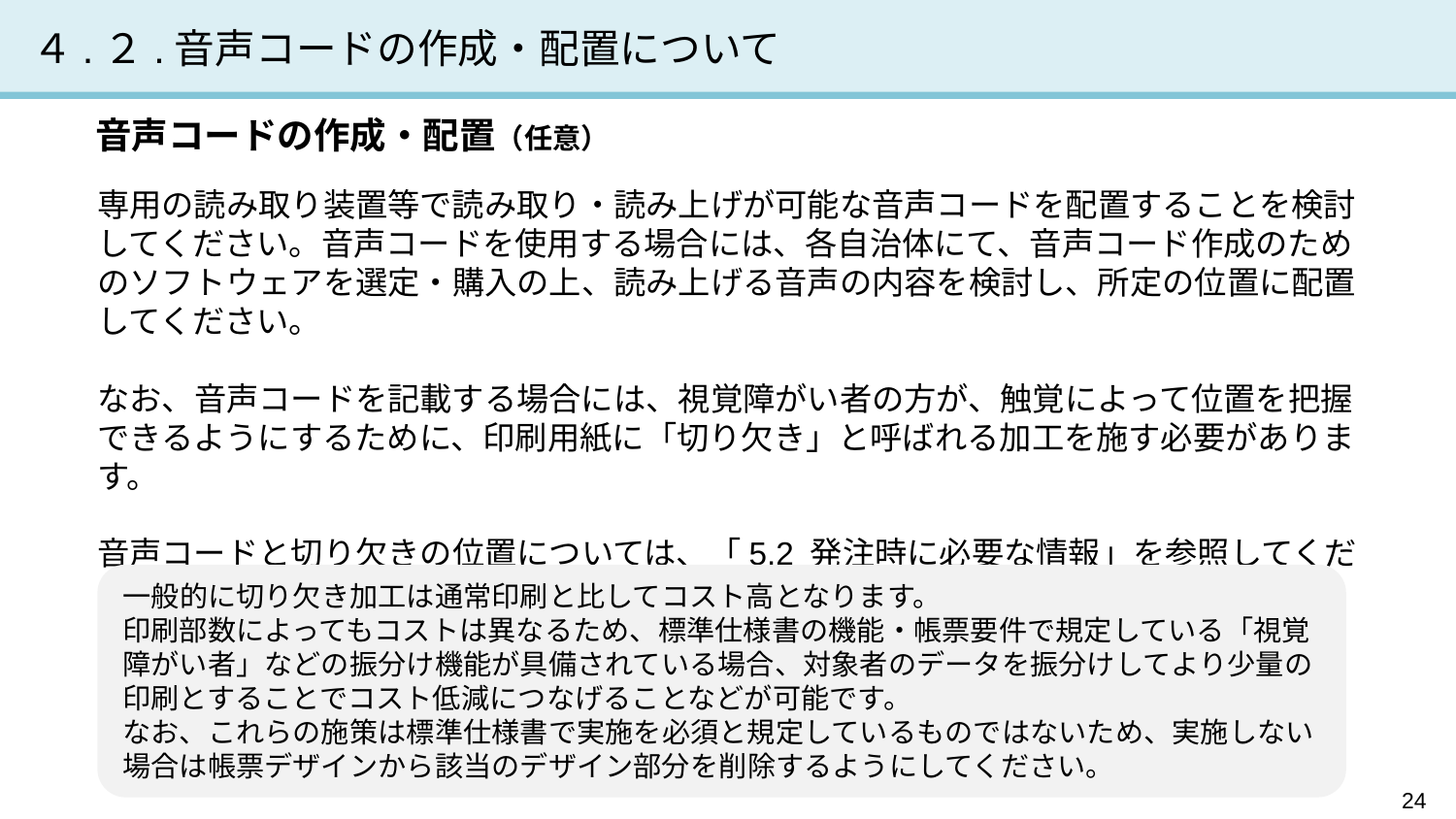

# ４.２.音声コードの作成・配置について
音声コードの作成・配置（任意）
専用の読み取り装置等で読み取り・読み上げが可能な音声コードを配置することを検討してください。音声コードを使用する場合には、各自治体にて、音声コード作成のためのソフトウェアを選定・購入の上、読み上げる音声の内容を検討し、所定の位置に配置してください。

なお、音声コードを記載する場合には、視覚障がい者の方が、触覚によって位置を把握
できるようにするために、印刷用紙に「切り欠き」と呼ばれる加工を施す必要があります。
音声コードと切り欠きの位置については、「5.2 発注時に必要な情報」を参照してください。

一般的に切り欠き加工は通常印刷と比してコスト高となります。
印刷部数によってもコストは異なるため、標準仕様書の機能・帳票要件で規定している「視覚障がい者」などの振分け機能が具備されている場合、対象者のデータを振分けしてより少量の印刷とすることでコスト低減につなげることなどが可能です。
なお、これらの施策は標準仕様書で実施を必須と規定しているものではないため、実施しない場合は帳票デザインから該当のデザイン部分を削除するようにしてください。